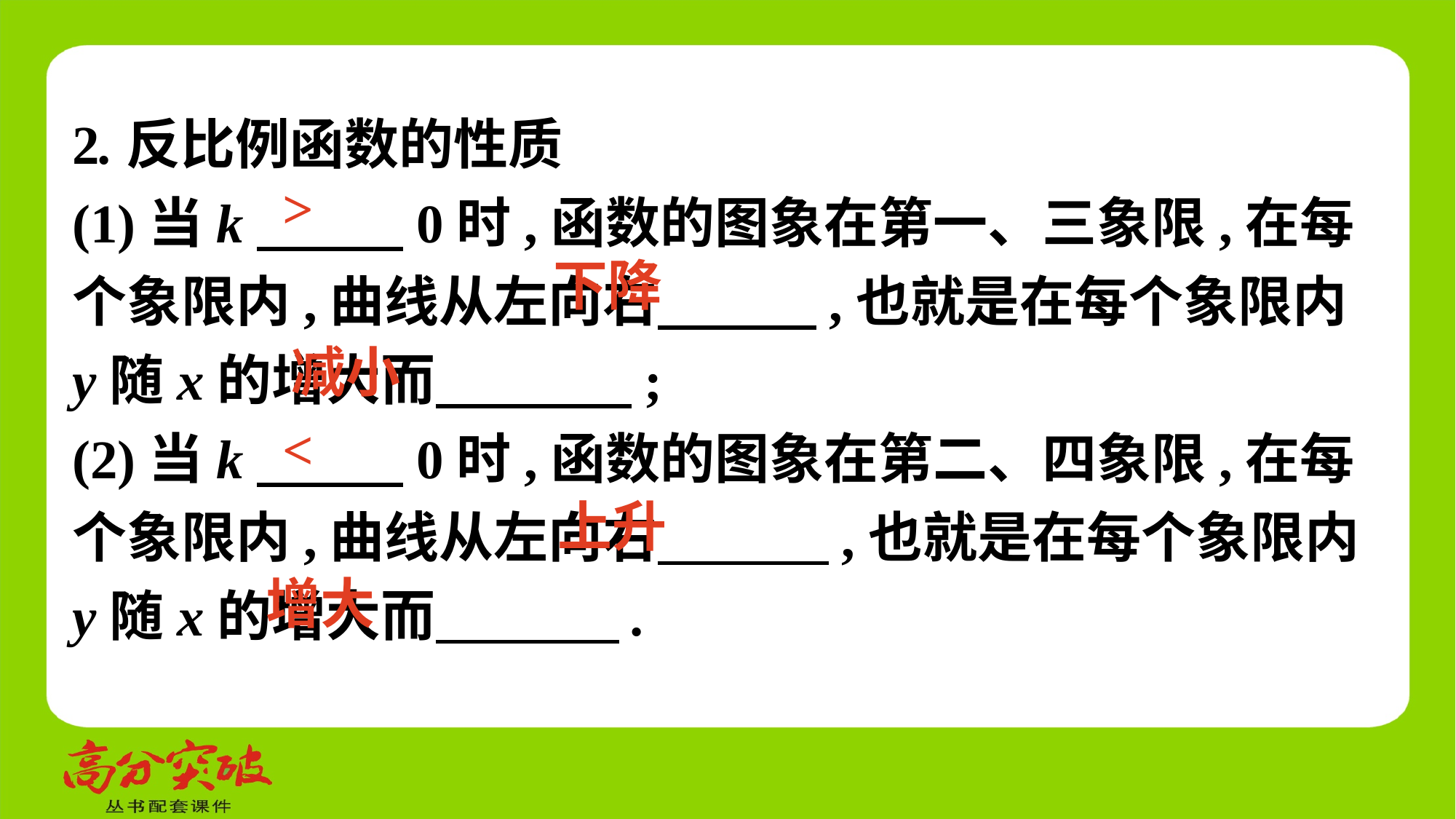

2.反比例函数的性质
(1)当k　   　0时,函数的图象在第一、三象限,在每个象限内,曲线从左向右　    　,也就是在每个象限内y随x的增大而　       　;
(2)当k　   　0时,函数的图象在第二、四象限,在每个象限内,曲线从左向右　     　,也就是在每个象限内y随x的增大而　      　.
>
下降
减小
<
上升
增大